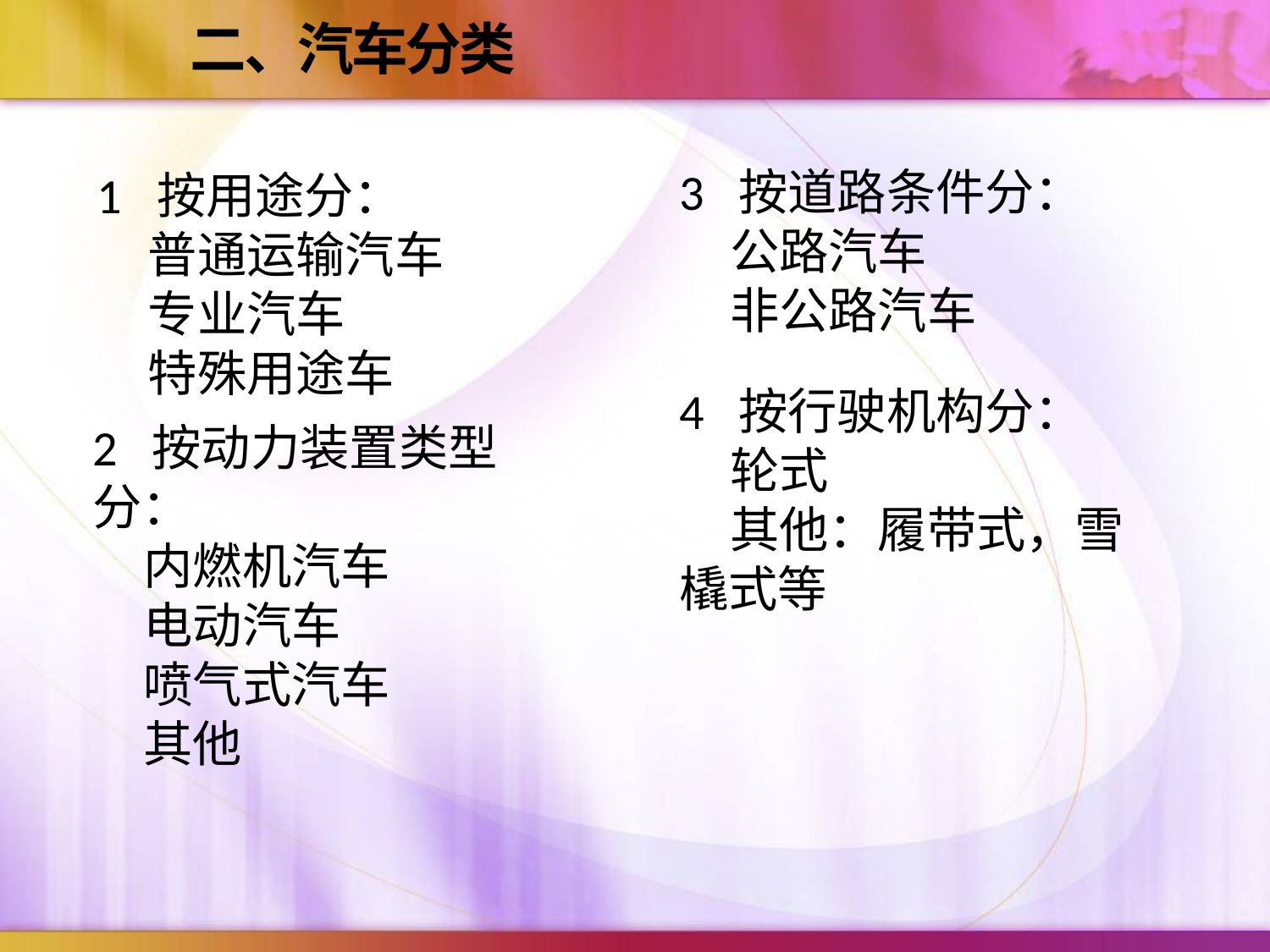

# 二、汽车分类
3  按道路条件分：
公路汽车
非公路汽车
1  按用途分：
普通运输汽车
专业汽车
特殊用途车
4  按行驶机构分：
轮式
其他：履带式，雪橇式等
2  按动力装置类型分：
内燃机汽车
电动汽车
喷气式汽车
其他